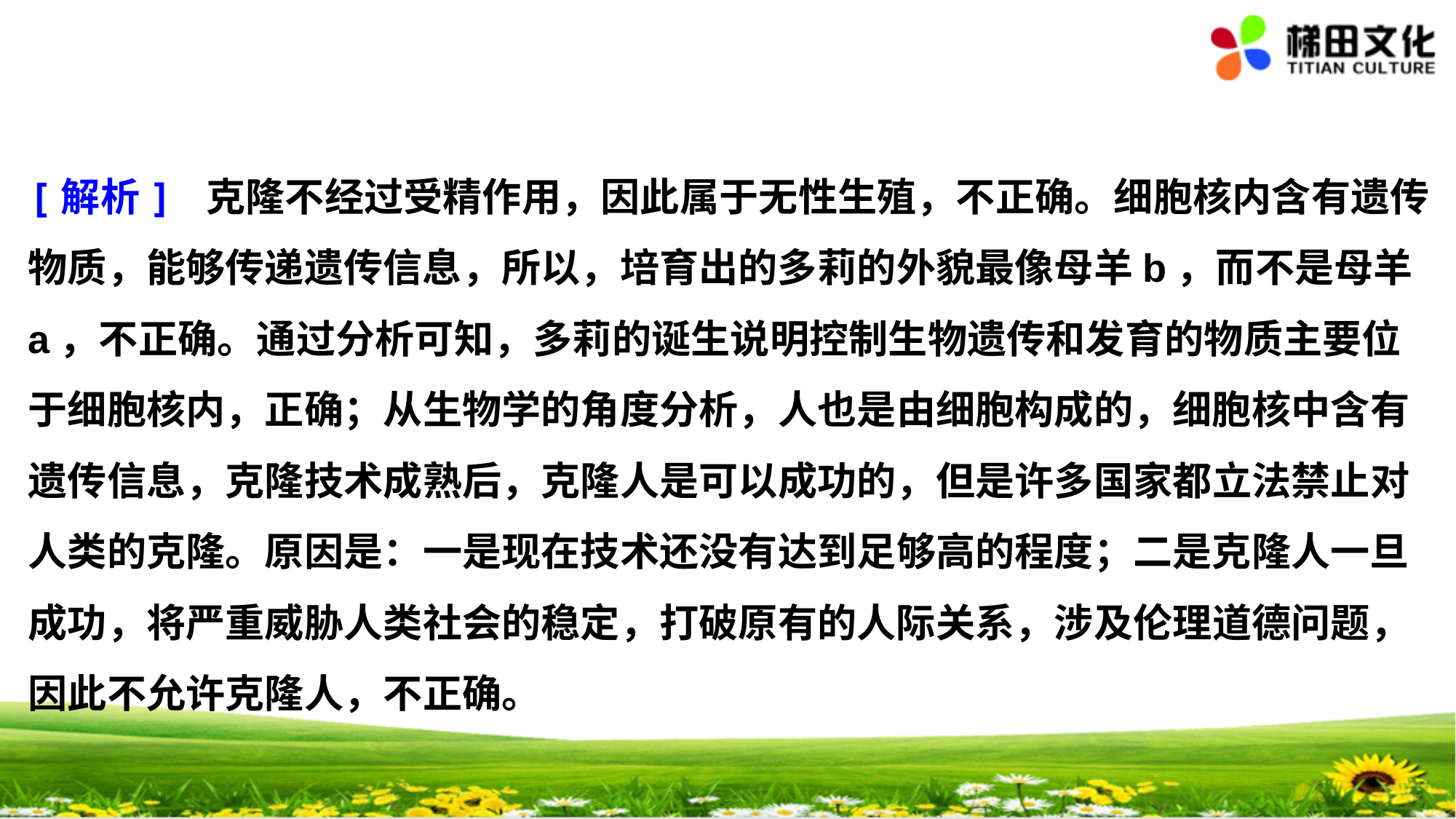

[解析] 克隆不经过受精作用，因此属于无性生殖，不正确。细胞核内含有遗传物质，能够传递遗传信息，所以，培育出的多莉的外貌最像母羊b，而不是母羊a，不正确。通过分析可知，多莉的诞生说明控制生物遗传和发育的物质主要位于细胞核内，正确；从生物学的角度分析，人也是由细胞构成的，细胞核中含有遗传信息，克隆技术成熟后，克隆人是可以成功的，但是许多国家都立法禁止对人类的克隆。原因是：一是现在技术还没有达到足够高的程度；二是克隆人一旦成功，将严重威胁人类社会的稳定，打破原有的人际关系，涉及伦理道德问题，因此不允许克隆人，不正确。